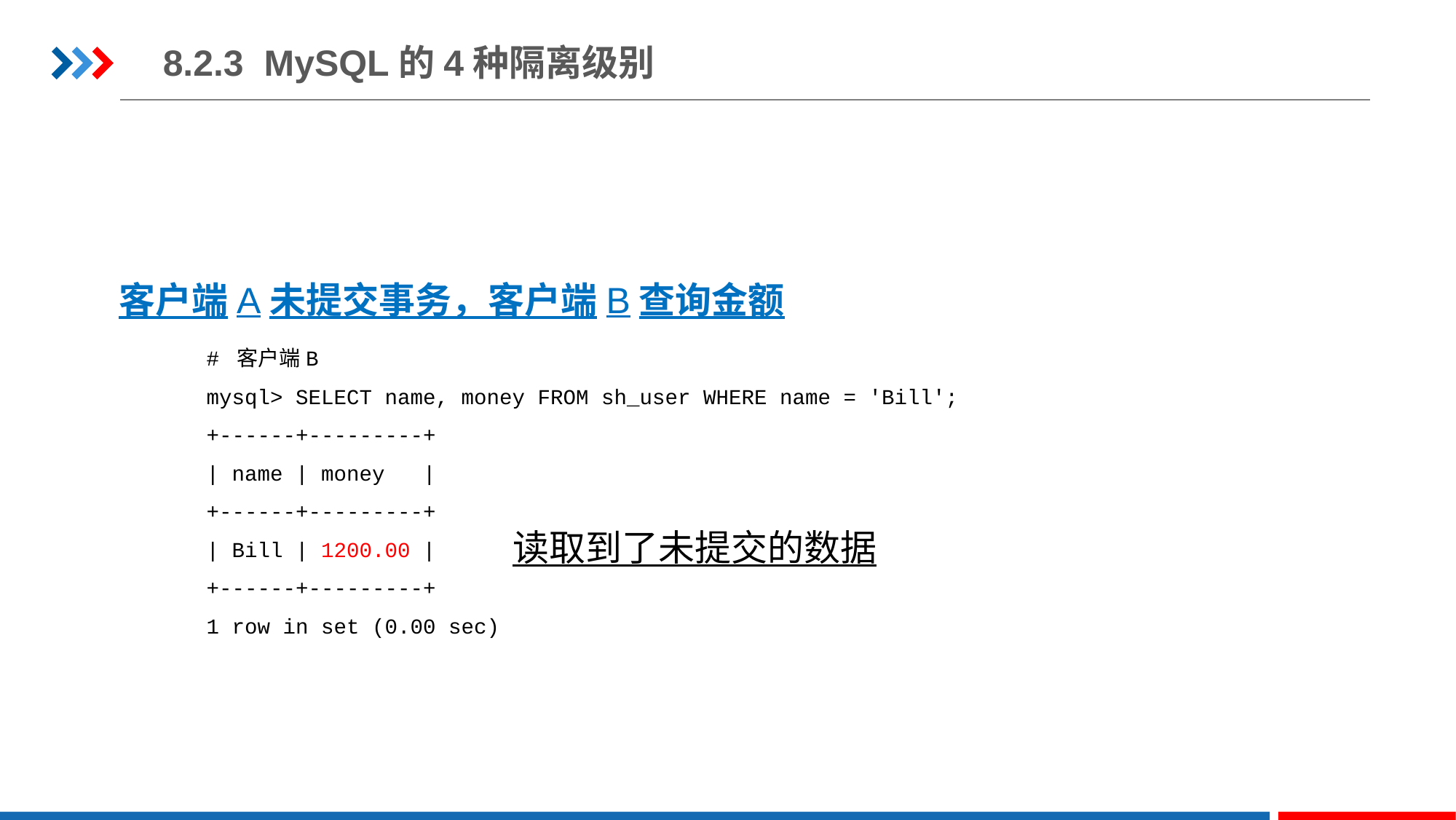

8.2.3  MySQL的4种隔离级别
客户端A未提交事务，客户端B查询金额
# 客户端B
mysql> SELECT name, money FROM sh_user WHERE name = 'Bill';
+------+---------+
| name | money   |
+------+---------+
| Bill | 1200.00 |
+------+---------+
1 row in set (0.00 sec)
读取到了未提交的数据